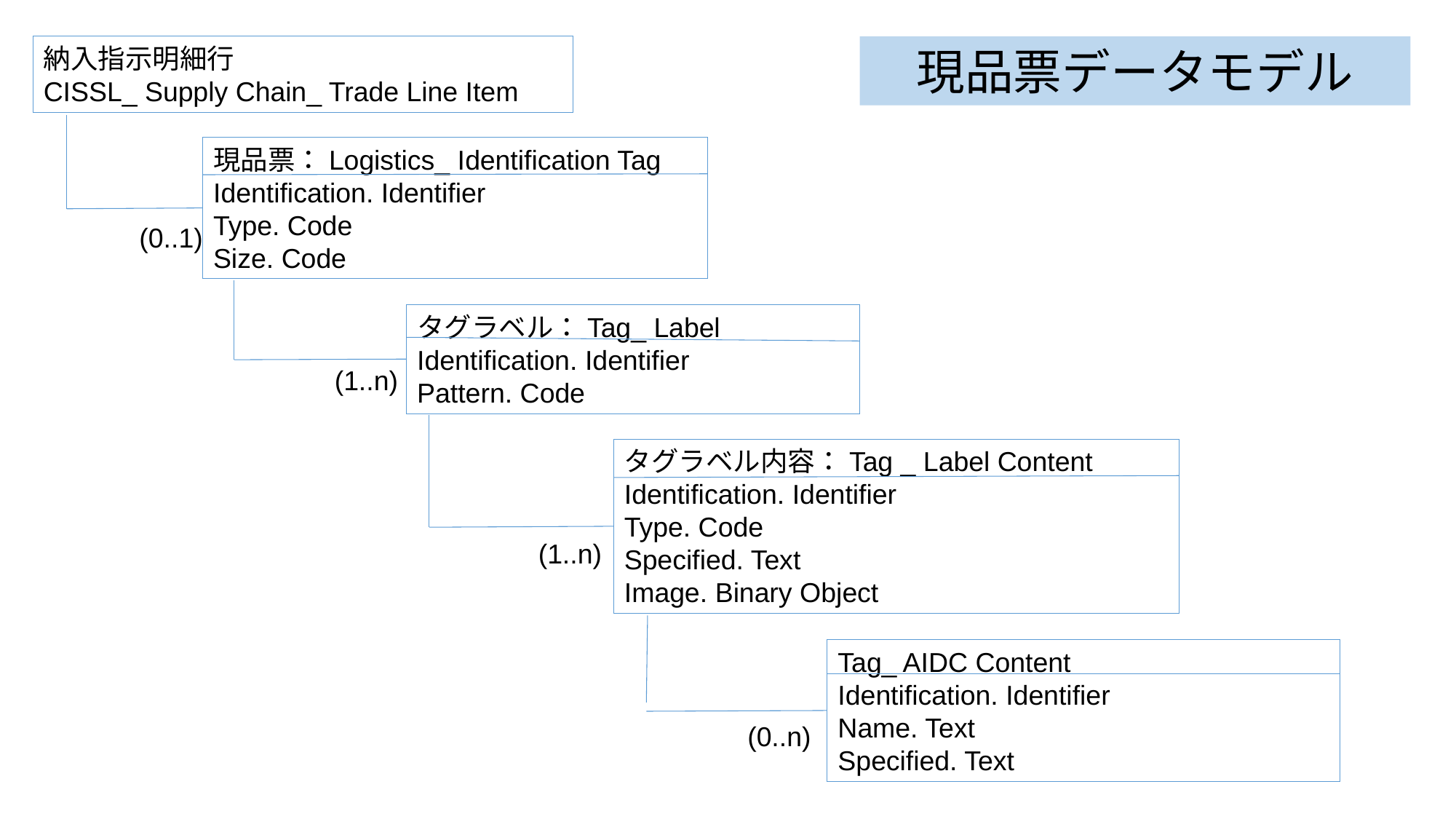

納入指示明細行
CISSL_ Supply Chain_ Trade Line Item
現品票データモデル
現品票：Logistics_ Identification Tag
Identification. Identifier
Type. Code
Size. Code
(0..1)
タグラベル：Tag_ Label
Identification. Identifier
Pattern. Code
(1..n)
タグラベル内容：Tag _ Label Content
Identification. Identifier
Type. Code
Specified. Text
Image. Binary Object
(1..n)
Tag_ AIDC Content
Identification. Identifier
Name. Text
Specified. Text
(0..n)